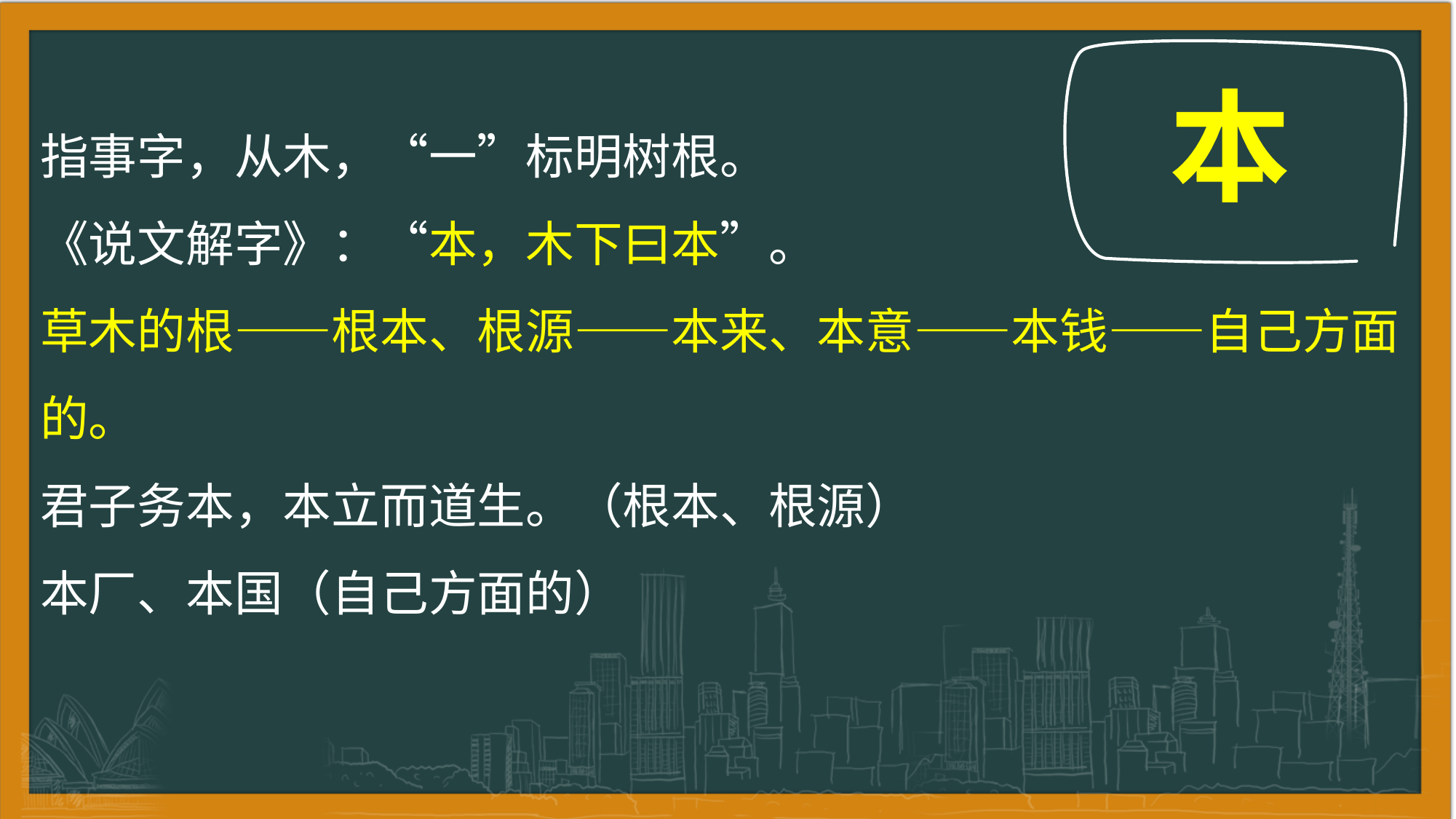

指事字，从木，“一”标明树根。
《说文解字》：“本，木下曰本”。
草木的根——根本、根源——本来、本意——本钱——自己方面的。
君子务本，本立而道生。（根本、根源）
本厂、本国（自己方面的）
本